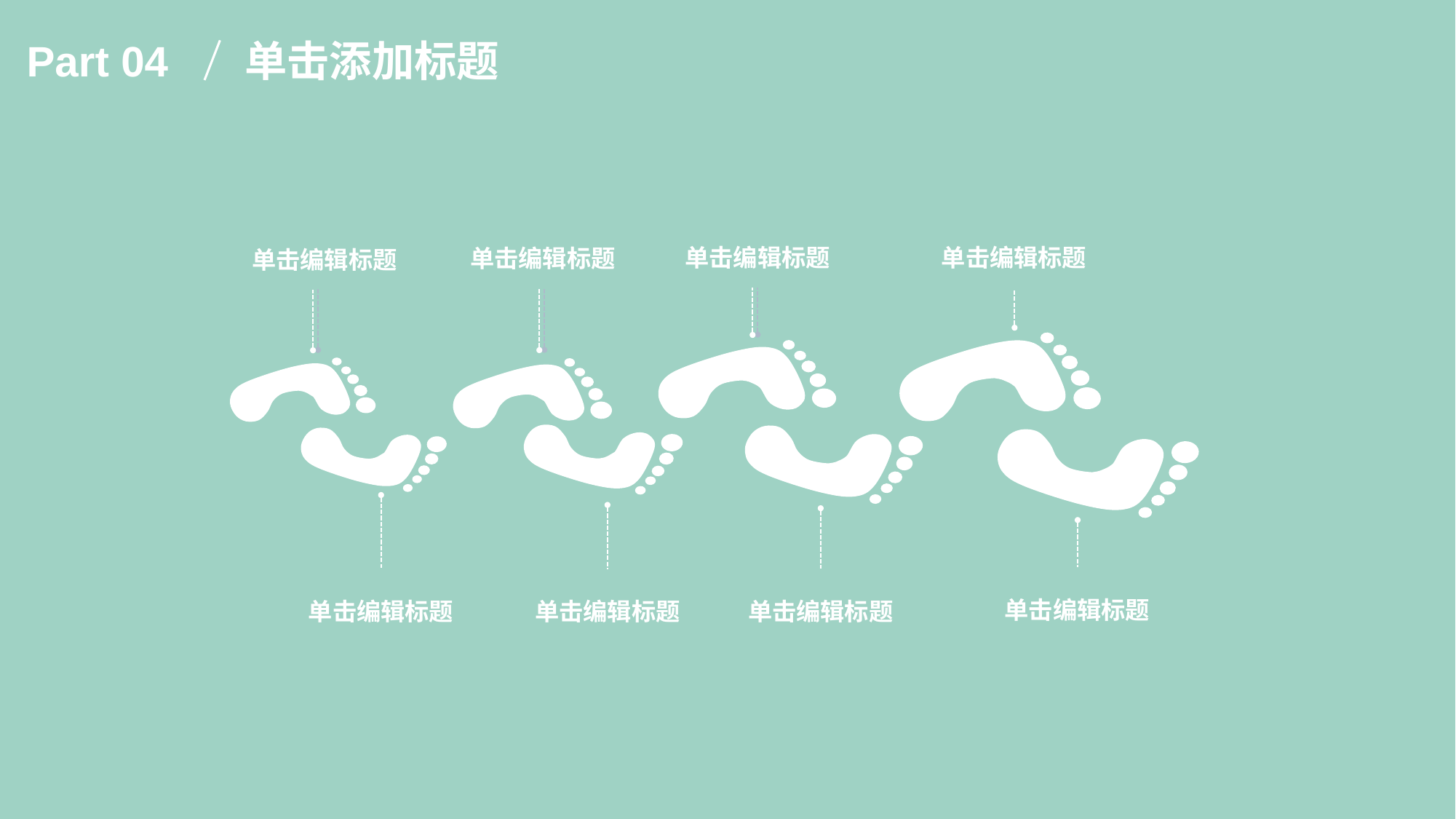

Part 04
单击添加标题
单击编辑标题
单击编辑标题
单击编辑标题
单击编辑标题

单击编辑标题
单击编辑标题
单击编辑标题
单击编辑标题